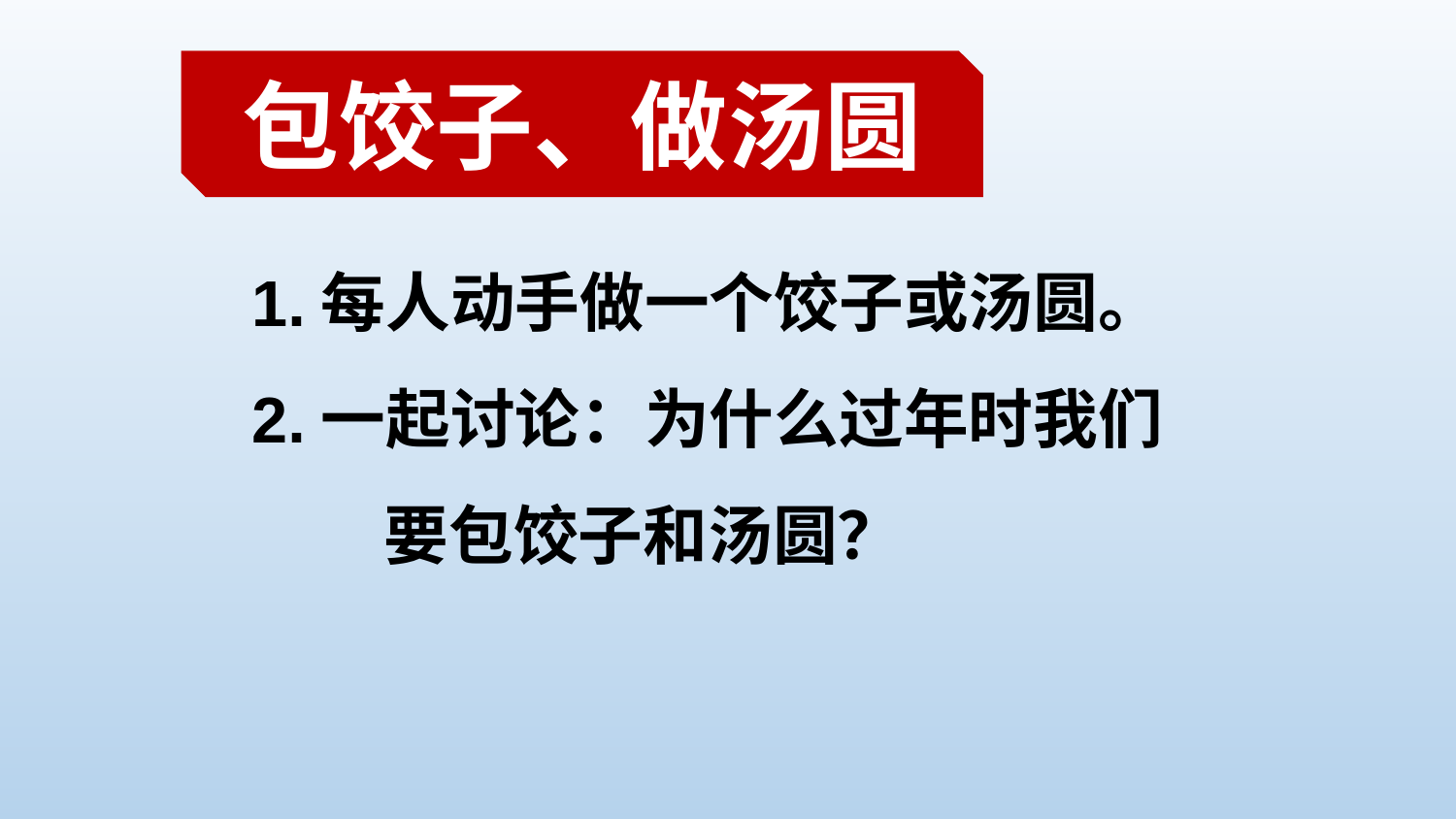

包饺子、做汤圆
1.每人动手做一个饺子或汤圆。
2.一起讨论：为什么过年时我们          要包饺子和汤圆？